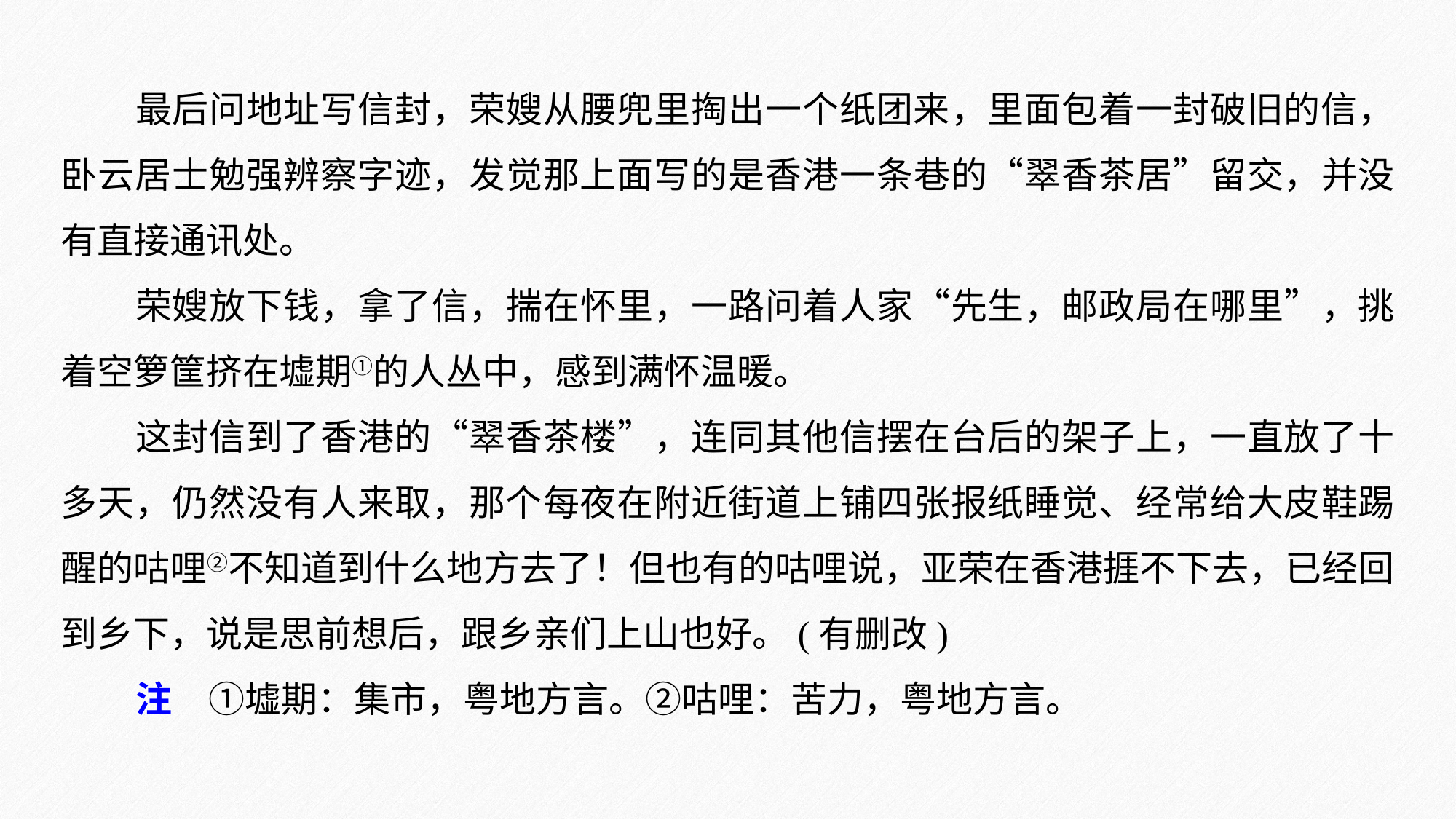

最后问地址写信封，荣嫂从腰兜里掏出一个纸团来，里面包着一封破旧的信，卧云居士勉强辨察字迹，发觉那上面写的是香港一条巷的“翠香茶居”留交，并没有直接通讯处。
荣嫂放下钱，拿了信，揣在怀里，一路问着人家“先生，邮政局在哪里”，挑着空箩筐挤在墟期①的人丛中，感到满怀温暖。
这封信到了香港的“翠香茶楼”，连同其他信摆在台后的架子上，一直放了十多天，仍然没有人来取，那个每夜在附近街道上铺四张报纸睡觉、经常给大皮鞋踢醒的咕哩②不知道到什么地方去了！但也有的咕哩说，亚荣在香港捱不下去，已经回到乡下，说是思前想后，跟乡亲们上山也好。(有删改)
注　①墟期：集市，粤地方言。②咕哩：苦力，粤地方言。